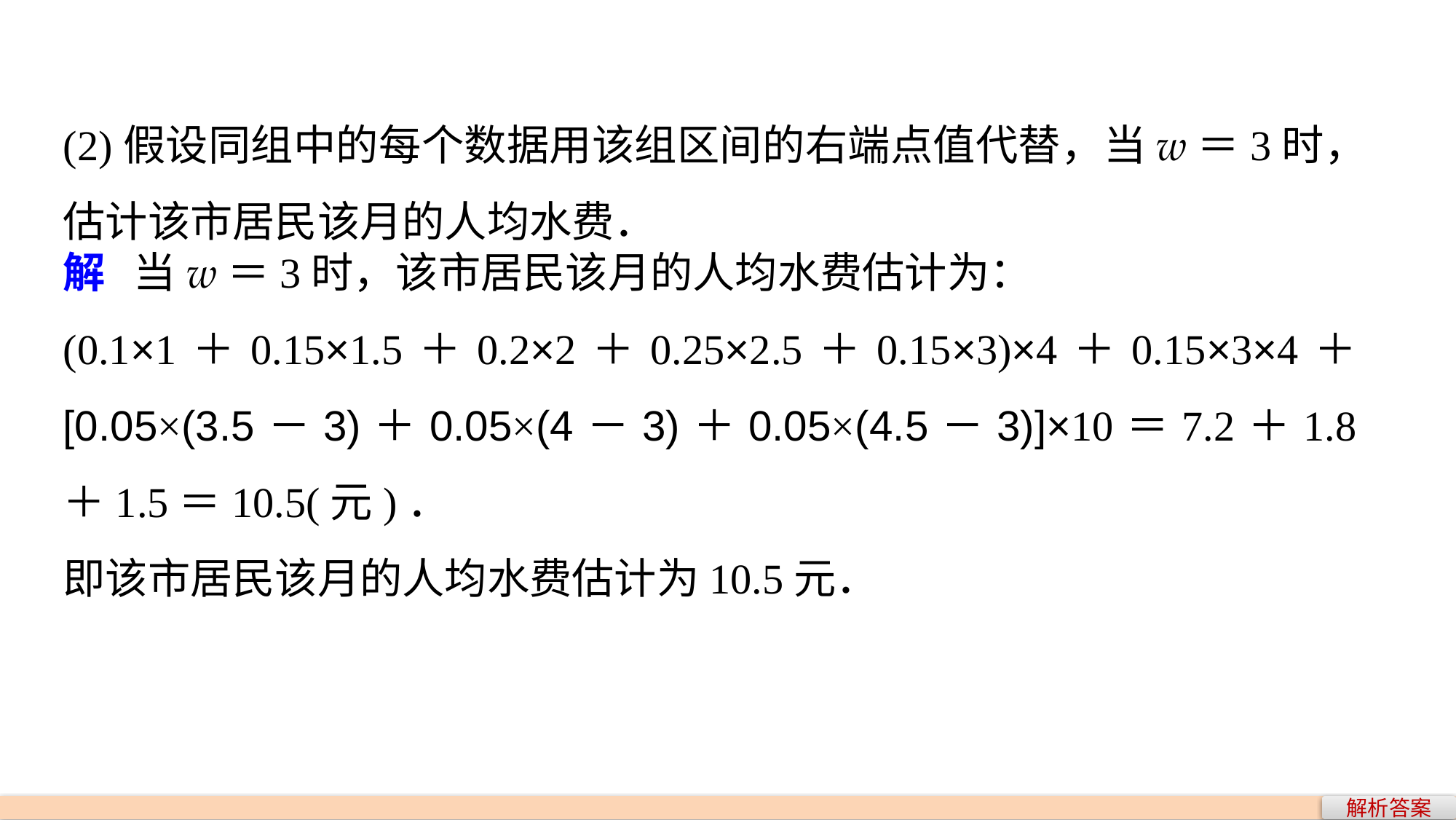

(2)假设同组中的每个数据用该组区间的右端点值代替，当w＝3时，估计该市居民该月的人均水费．
解   当w＝3时，该市居民该月的人均水费估计为：
(0.1×1＋0.15×1.5＋0.2×2＋0.25×2.5＋0.15×3)×4＋0.15×3×4＋[0.05×(3.5－3)＋0.05×(4－3)＋0.05×(4.5－3)]×10＝7.2＋1.8＋1.5＝10.5(元)．
即该市居民该月的人均水费估计为10.5元．
解析答案